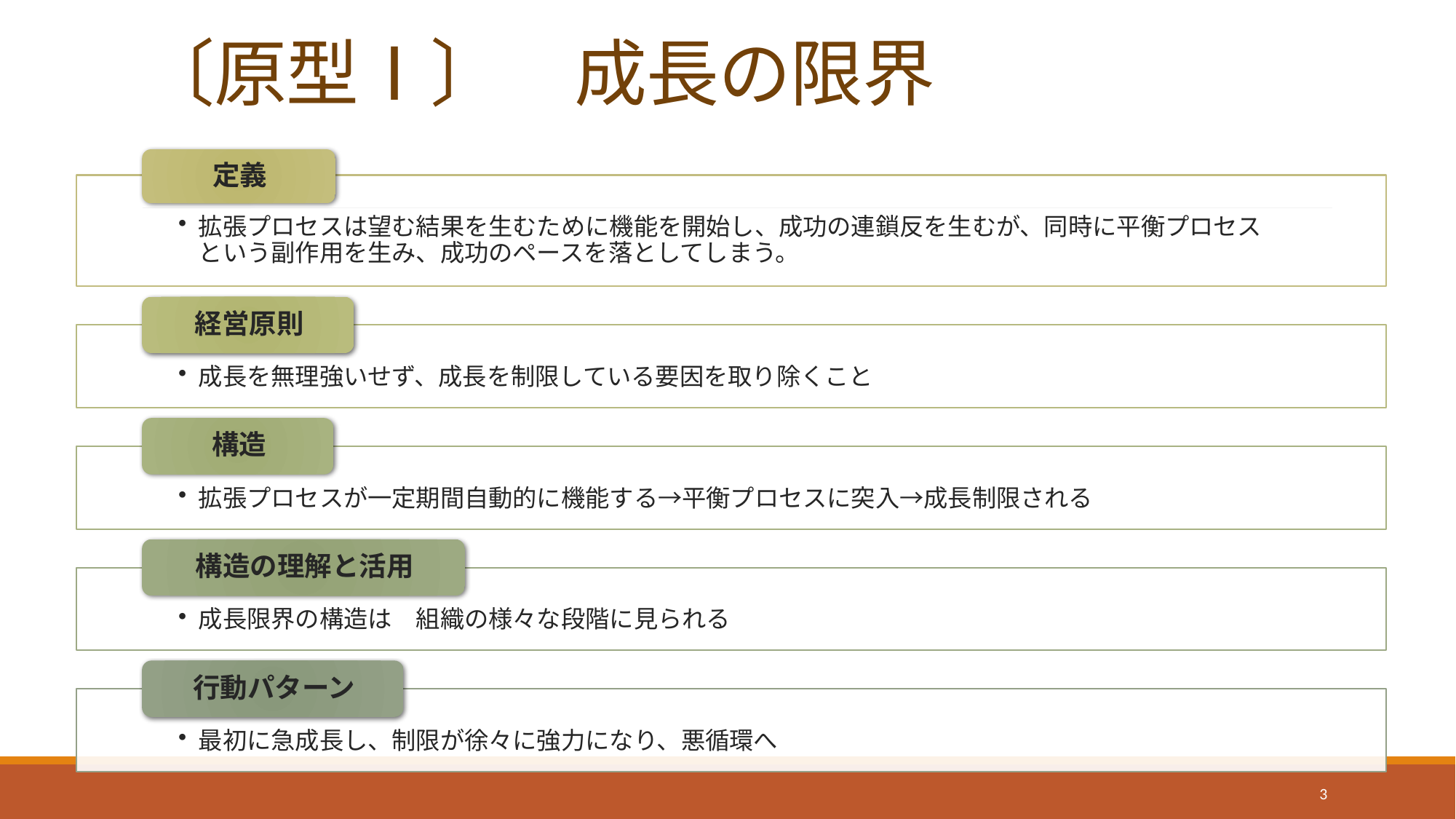

# 〔原型Ⅰ〕　成長の限界
拡張プロセスは望む結果を生むために機能を開始し、成功の連鎖反を生むが、同時に平衡プロセスという副作用を生み、成功のペースを落としてしまう。
定義
成長を無理強いせず、成長を制限している要因を取り除くこと
経営原則
拡張プロセスが一定期間自動的に機能する→平衡プロセスに突入→成長制限される
構造
成長限界の構造は　組織の様々な段階に見られる
構造の理解と活用
最初に急成長し、制限が徐々に強力になり、悪循環へ
行動パターン
3